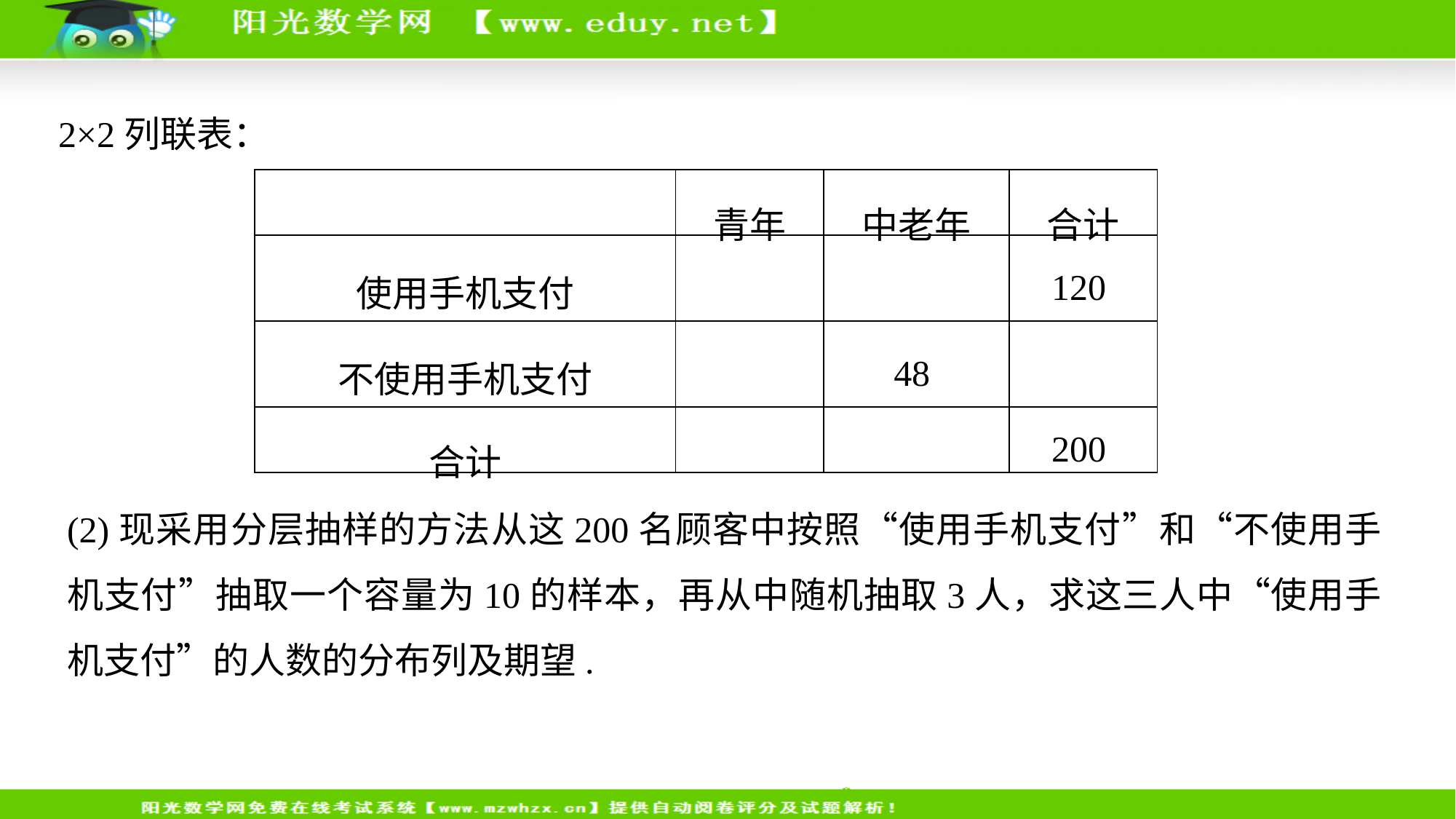

2×2列联表：
|  | 青年 | 中老年 | 合计 |
| --- | --- | --- | --- |
| 使用手机支付 |  |  | 120 |
| 不使用手机支付 |  | 48 |  |
| 合计 |  |  | 200 |
(2)现采用分层抽样的方法从这200名顾客中按照“使用手机支付”和“不使用手机支付”抽取一个容量为10的样本，再从中随机抽取3人，求这三人中“使用手机支付”的人数的分布列及期望.